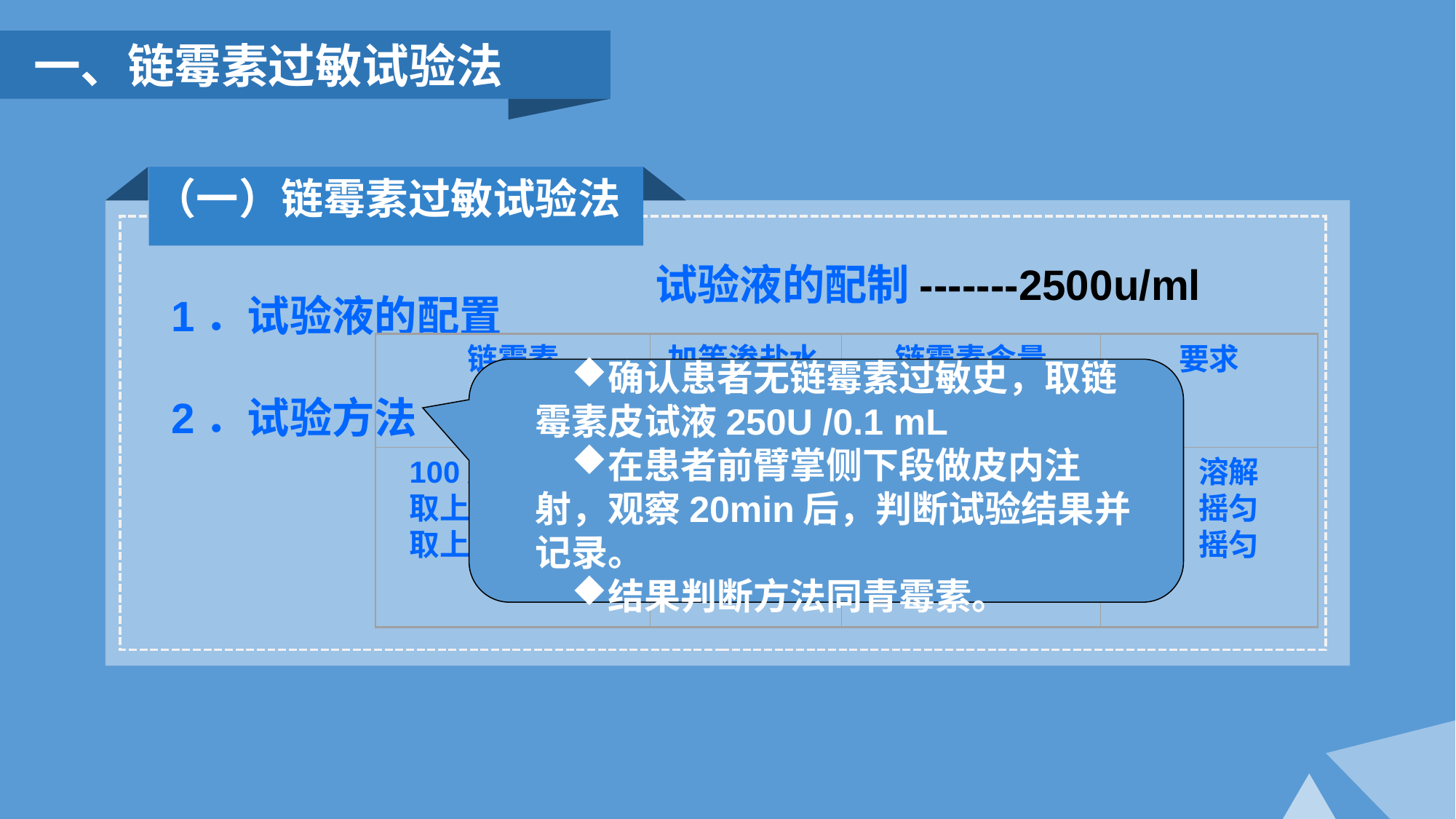

一、链霉素过敏试验法

（一）链霉素过敏试验法

1．试验液的配置
2．试验方法
试验液的配制-------2500u/ml

链霉素

加等渗盐水

链霉素含量

要求

100万u
取上液0.1ml
取上液0.1ml

3.5ml→
0.9ml→
0.9ml→

25万u/ml
2.5万u/ml
2500u/ml

溶解
摇匀
摇匀

确认患者无链霉素过敏史，取链霉素皮试液250U /0.1 mL
在患者前臂掌侧下段做皮内注射，观察20min后，判断试验结果并记录。
结果判断方法同青霉素。